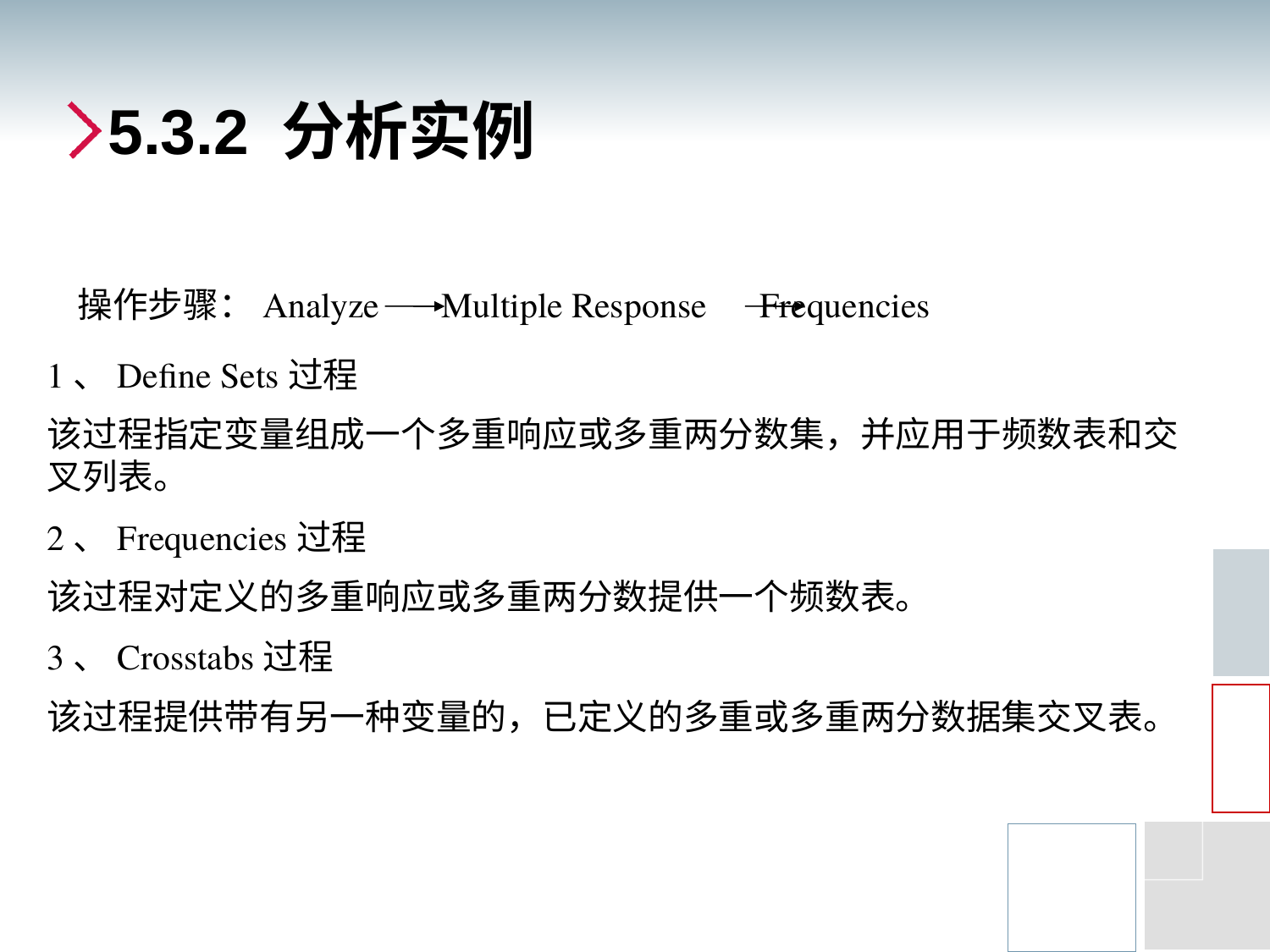

# 5.3.2 分析实例
操作步骤：Analyze       Multiple Response      Frequencies

1、Define Sets过程
该过程指定变量组成一个多重响应或多重两分数集，并应用于频数表和交叉列表。
2、Frequencies过程
该过程对定义的多重响应或多重两分数提供一个频数表。
3、Crosstabs过程
该过程提供带有另一种变量的，已定义的多重或多重两分数据集交叉表。